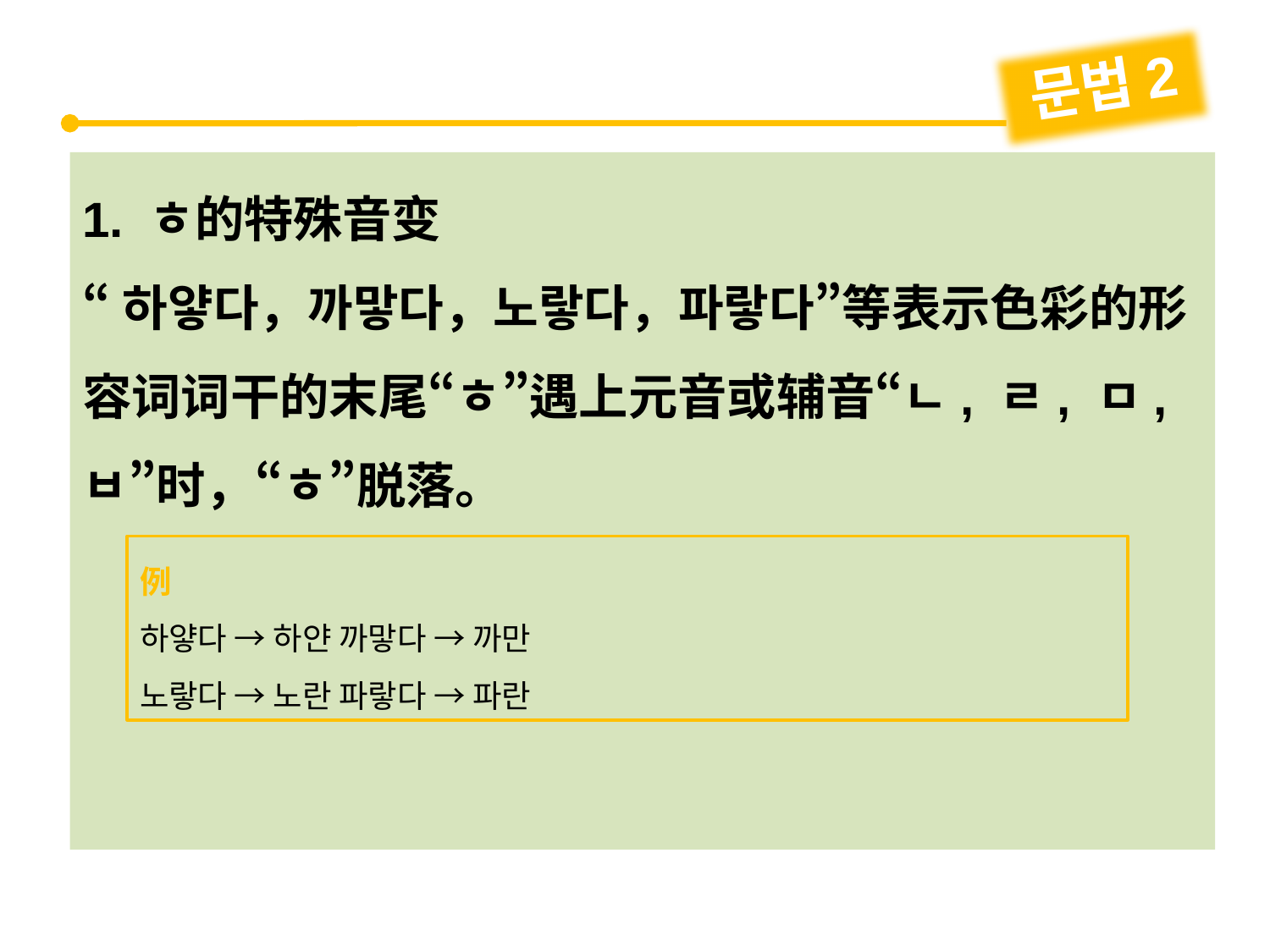

문법2
1. ㅎ的特殊音变
“하얗다，까맣다，노랗다，파랗다”等表示色彩的形容词词干的末尾“ㅎ”遇上元音或辅音“ㄴ, ㄹ, ㅁ, ㅂ”时，“ㅎ”脱落。

例
하얗다 → 하얀 까맣다 → 까만
노랗다 → 노란 파랗다 → 파란